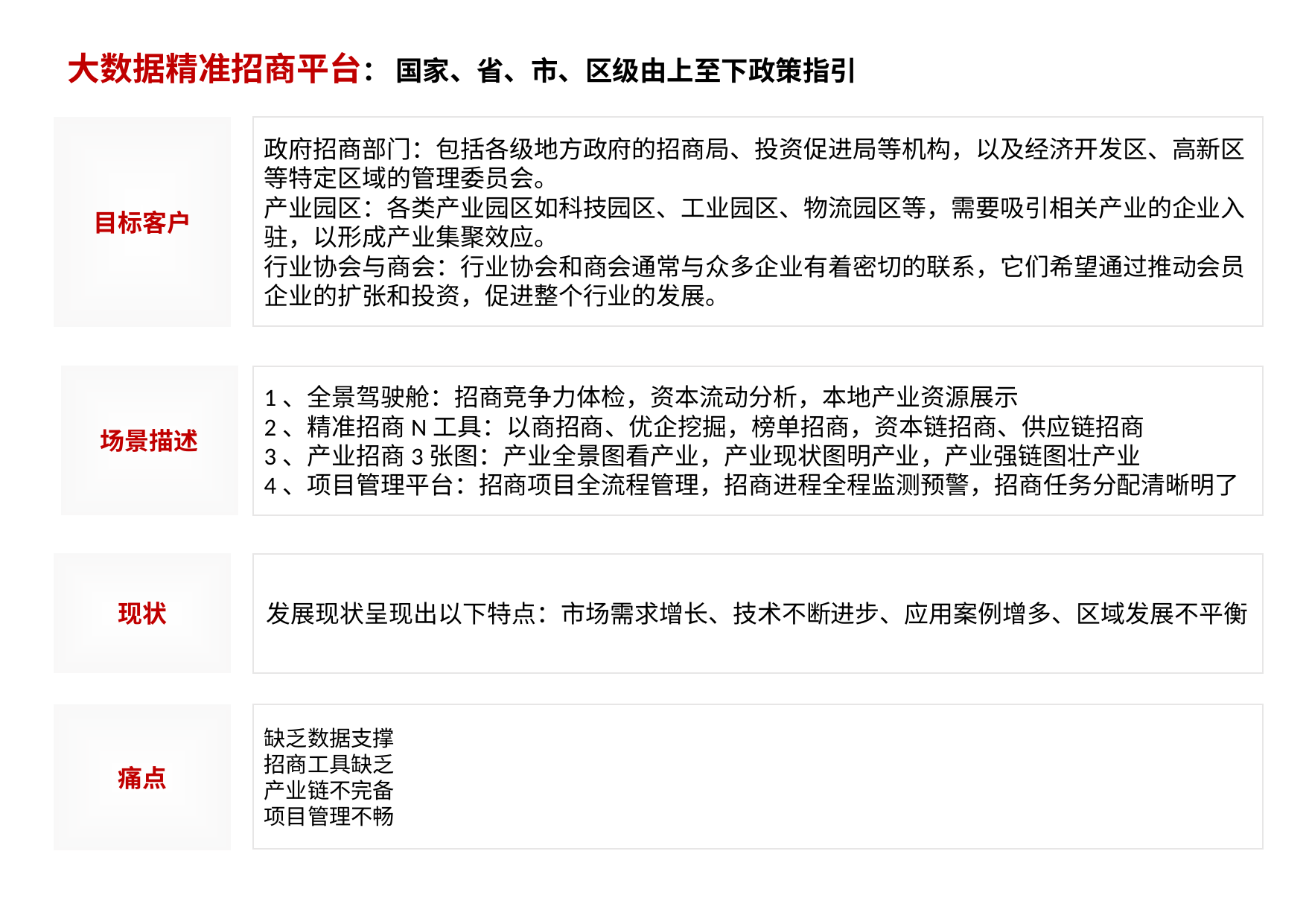

大数据精准招商平台： 国家、省、市、区级由上至下政策指引
目标客户
政府招商部门：包括各级地方政府的招商局、投资促进局等机构，以及经济开发区、高新区等特定区域的管理委员会。
产业园区：各类产业园区如科技园区、工业园区、物流园区等，需要吸引相关产业的企业入驻，以形成产业集聚效应。
行业协会与商会：行业协会和商会通常与众多企业有着密切的联系，它们希望通过推动会员企业的扩张和投资，促进整个行业的发展。
场景描述
1、全景驾驶舱：招商竞争力体检，资本流动分析，本地产业资源展示
2、精准招商N工具：以商招商、优企挖掘，榜单招商，资本链招商、供应链招商
3、产业招商3张图：产业全景图看产业，产业现状图明产业，产业强链图壮产业
4、项目管理平台：招商项目全流程管理，招商进程全程监测预警，招商任务分配清晰明了
现状
发展现状呈现出以下特点：市场需求增长、技术不断进步、应用案例增多、区域发展不平衡
痛点
缺乏数据支撑
招商工具缺乏
产业链不完备
项目管理不畅